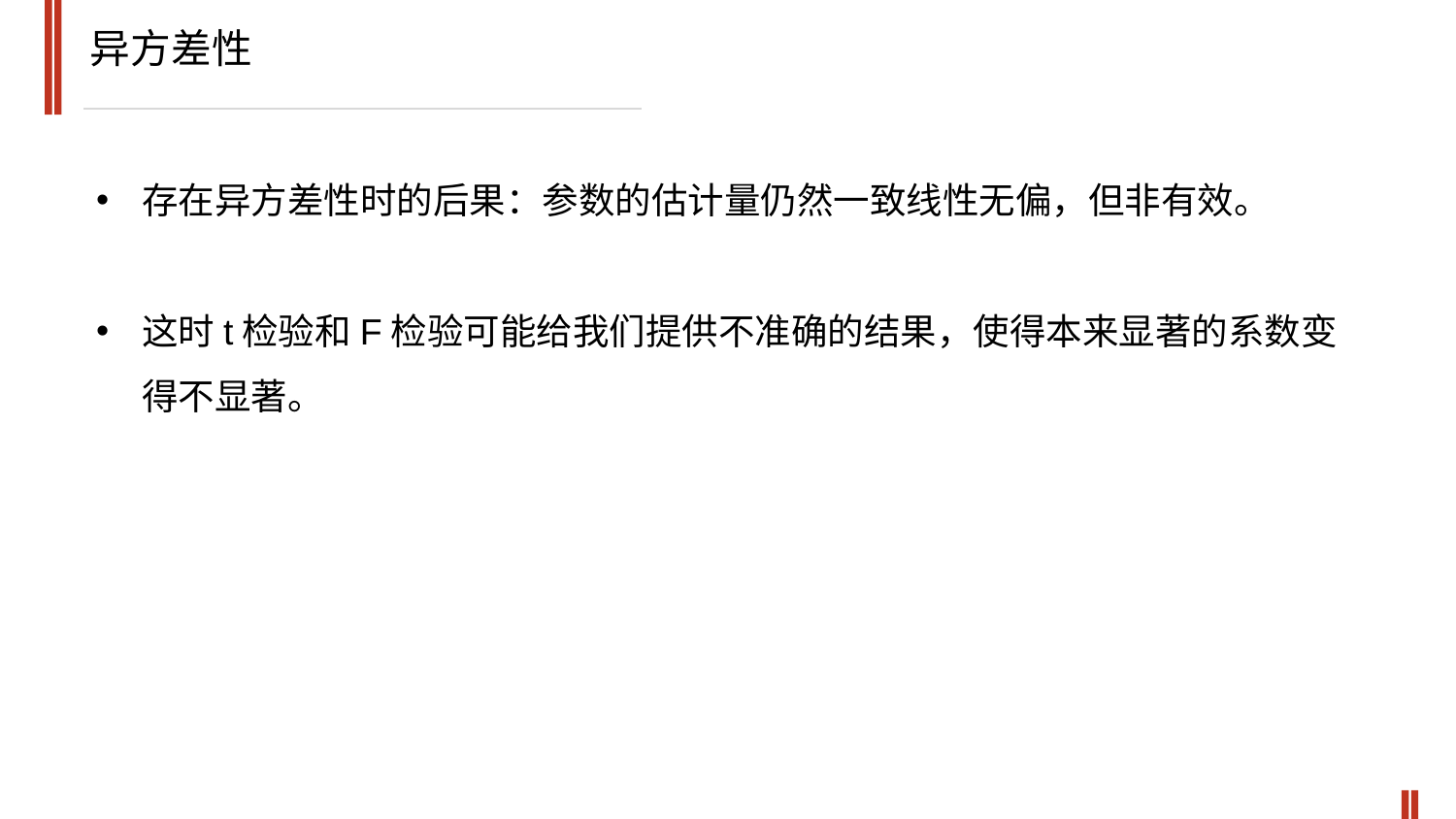

异方差性
存在异方差性时的后果：参数的估计量仍然一致线性无偏，但非有效。

这时t检验和F检验可能给我们提供不准确的结果，使得本来显著的系数变得不显著。